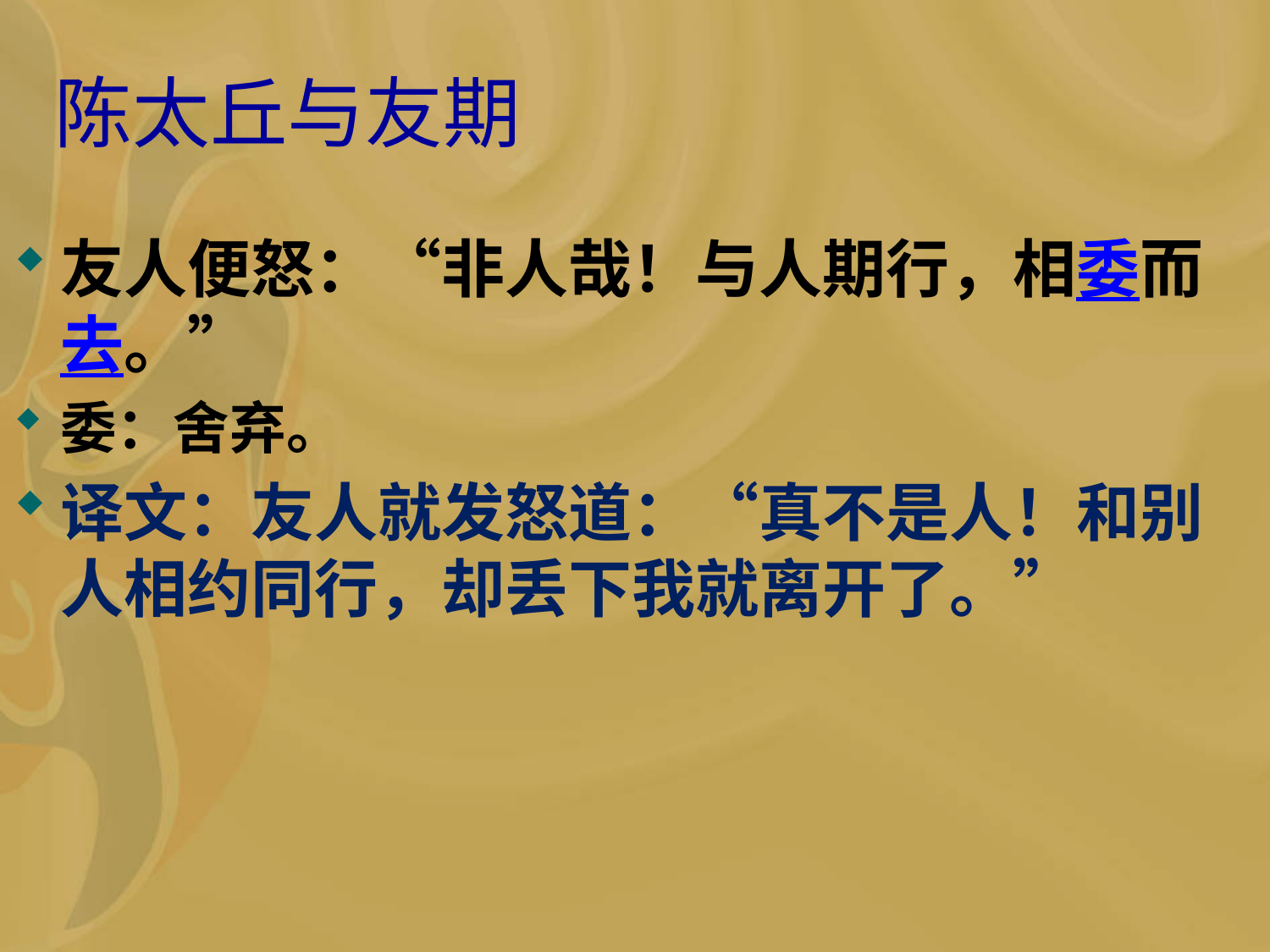

# 陈太丘与友期
友人便怒：“非人哉！与人期行，相委而去。”
委：舍弃。
译文：友人就发怒道：“真不是人！和别人相约同行，却丢下我就离开了。”